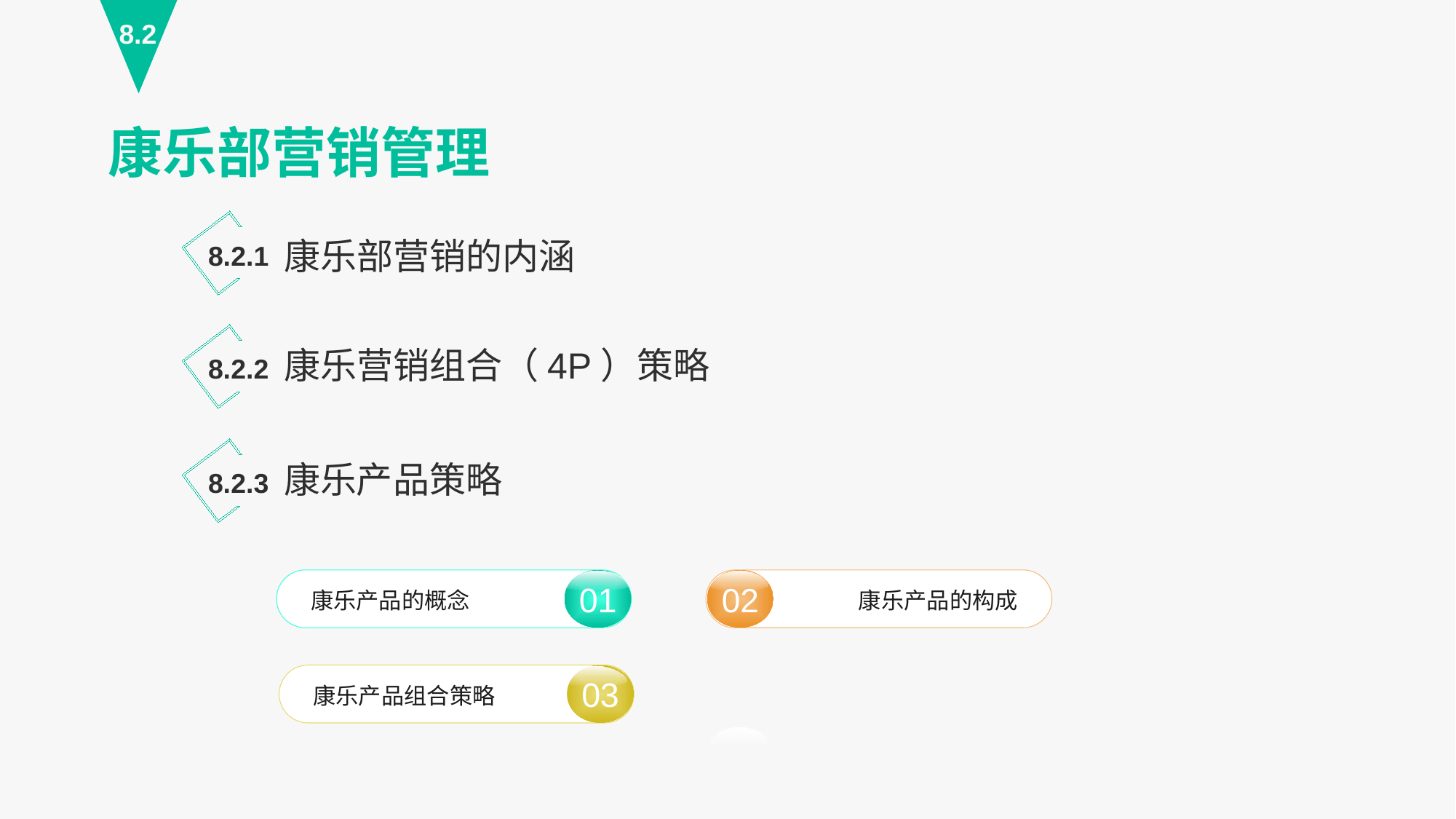

8.2
康乐部营销管理

康乐部营销的内涵
8.2.1

康乐营销组合（4P）策略
8.2.2

康乐产品策略
8.2.3

02
康乐产品的构成

01
康乐产品的概念

03
康乐产品组合策略